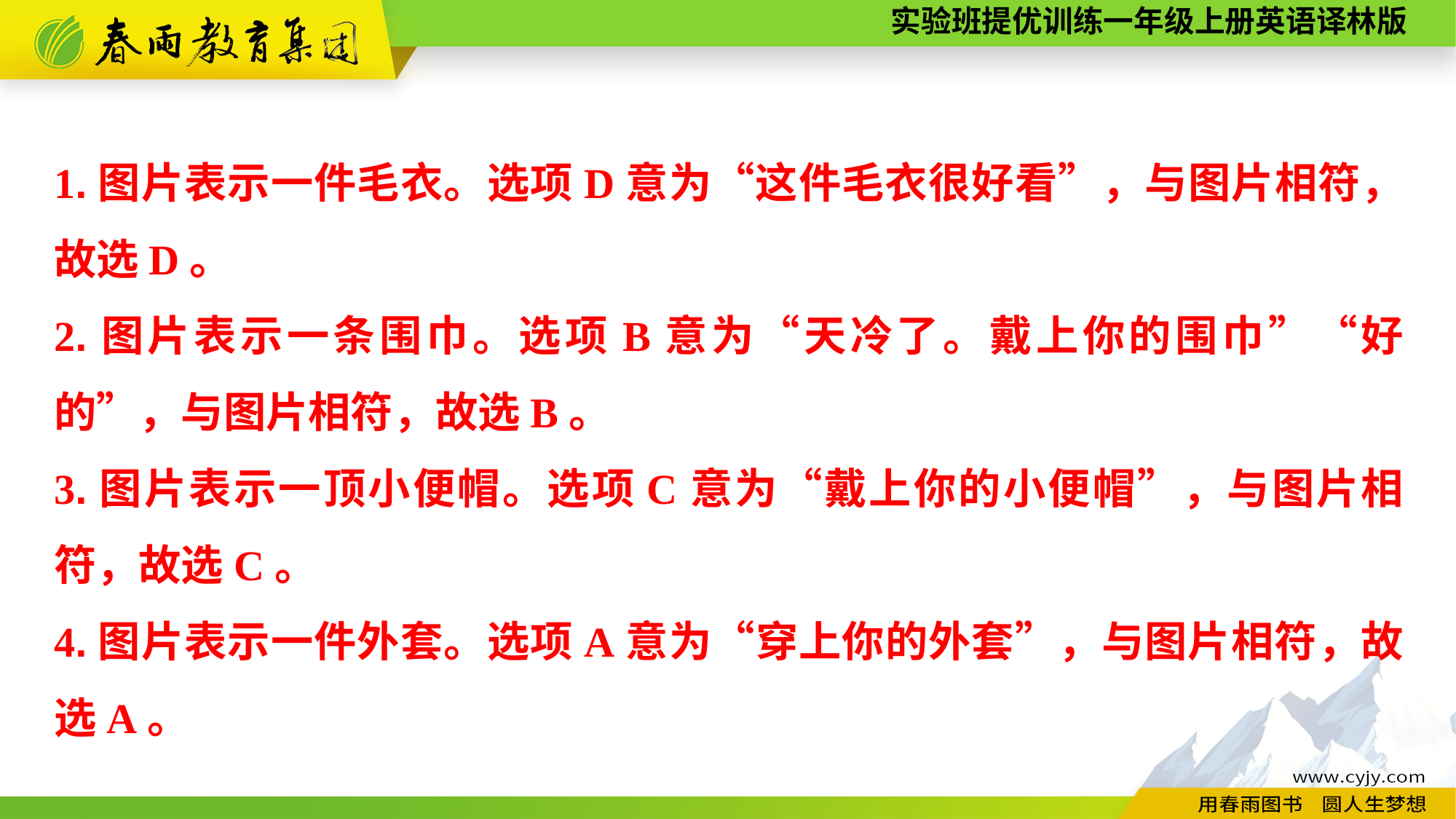

1.图片表示一件毛衣。选项D意为“这件毛衣很好看”，与图片相符，故选D。
2.图片表示一条围巾。选项B意为“天冷了。戴上你的围巾”“好的”，与图片相符，故选B。
3.图片表示一顶小便帽。选项C意为“戴上你的小便帽”，与图片相符，故选C。
4.图片表示一件外套。选项A意为“穿上你的外套”，与图片相符，故选A。